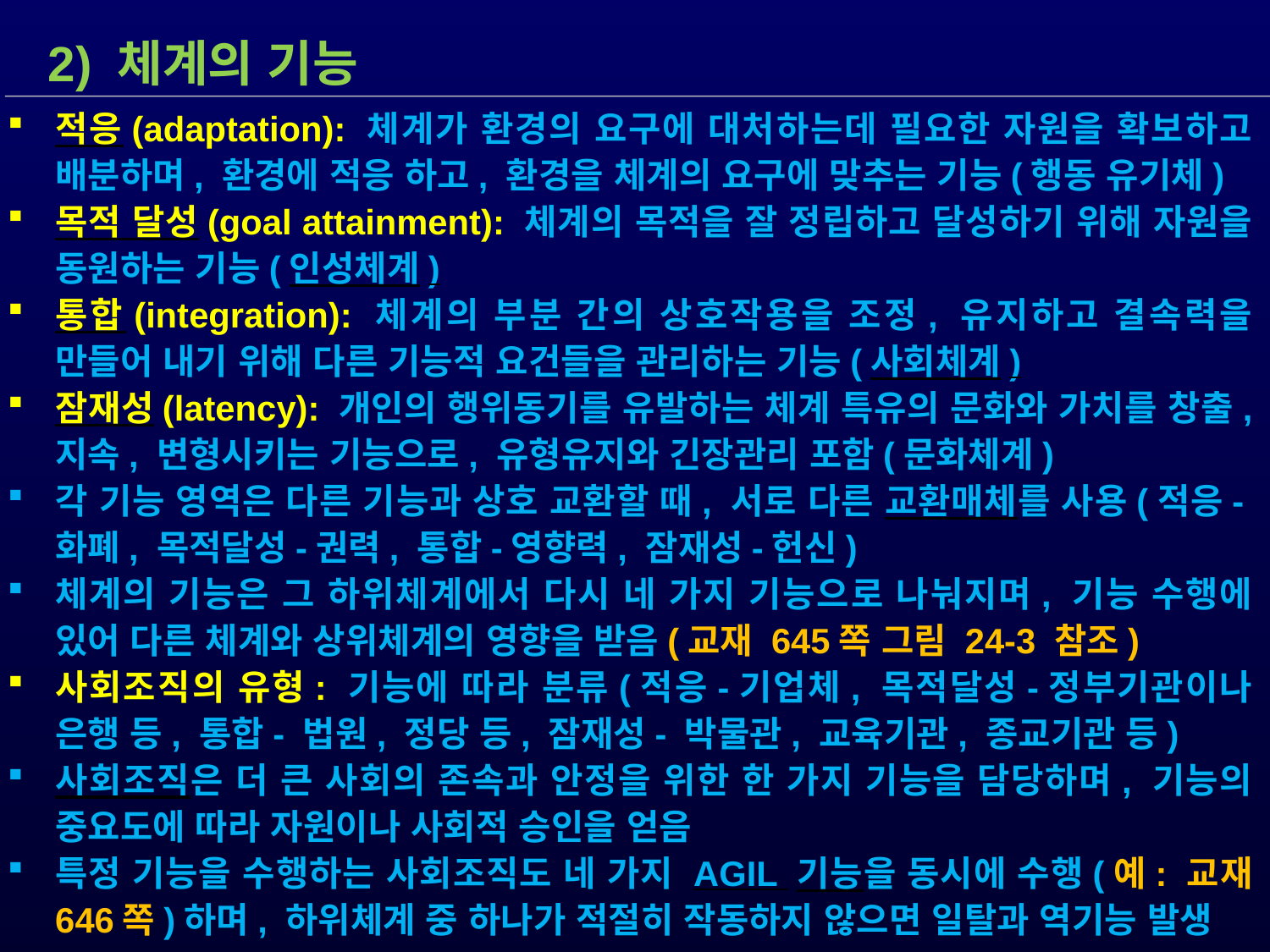

2) 체계의 기능
적응(adaptation): 체계가 환경의 요구에 대처하는데 필요한 자원을 확보하고 배분하며, 환경에 적응 하고, 환경을 체계의 요구에 맞추는 기능(행동 유기체)
목적 달성(goal attainment): 체계의 목적을 잘 정립하고 달성하기 위해 자원을 동원하는 기능(인성체계)
통합(integration): 체계의 부분 간의 상호작용을 조정, 유지하고 결속력을 만들어 내기 위해 다른 기능적 요건들을 관리하는 기능(사회체계)
잠재성(latency): 개인의 행위동기를 유발하는 체계 특유의 문화와 가치를 창출, 지속, 변형시키는 기능으로, 유형유지와 긴장관리 포함(문화체계)
각 기능 영역은 다른 기능과 상호 교환할 때, 서로 다른 교환매체를 사용(적응-화폐, 목적달성-권력, 통합-영향력, 잠재성-헌신)
체계의 기능은 그 하위체계에서 다시 네 가지 기능으로 나눠지며, 기능 수행에 있어 다른 체계와 상위체계의 영향을 받음(교재 645쪽 그림 24-3 참조)
사회조직의 유형: 기능에 따라 분류(적응-기업체, 목적달성-정부기관이나 은행 등, 통합- 법원, 정당 등, 잠재성- 박물관, 교육기관, 종교기관 등)
사회조직은 더 큰 사회의 존속과 안정을 위한 한 가지 기능을 담당하며, 기능의 중요도에 따라 자원이나 사회적 승인을 얻음
특정 기능을 수행하는 사회조직도 네 가지 AGIL 기능을 동시에 수행(예: 교재 646쪽)하며, 하위체계 중 하나가 적절히 작동하지 않으면 일탈과 역기능 발생